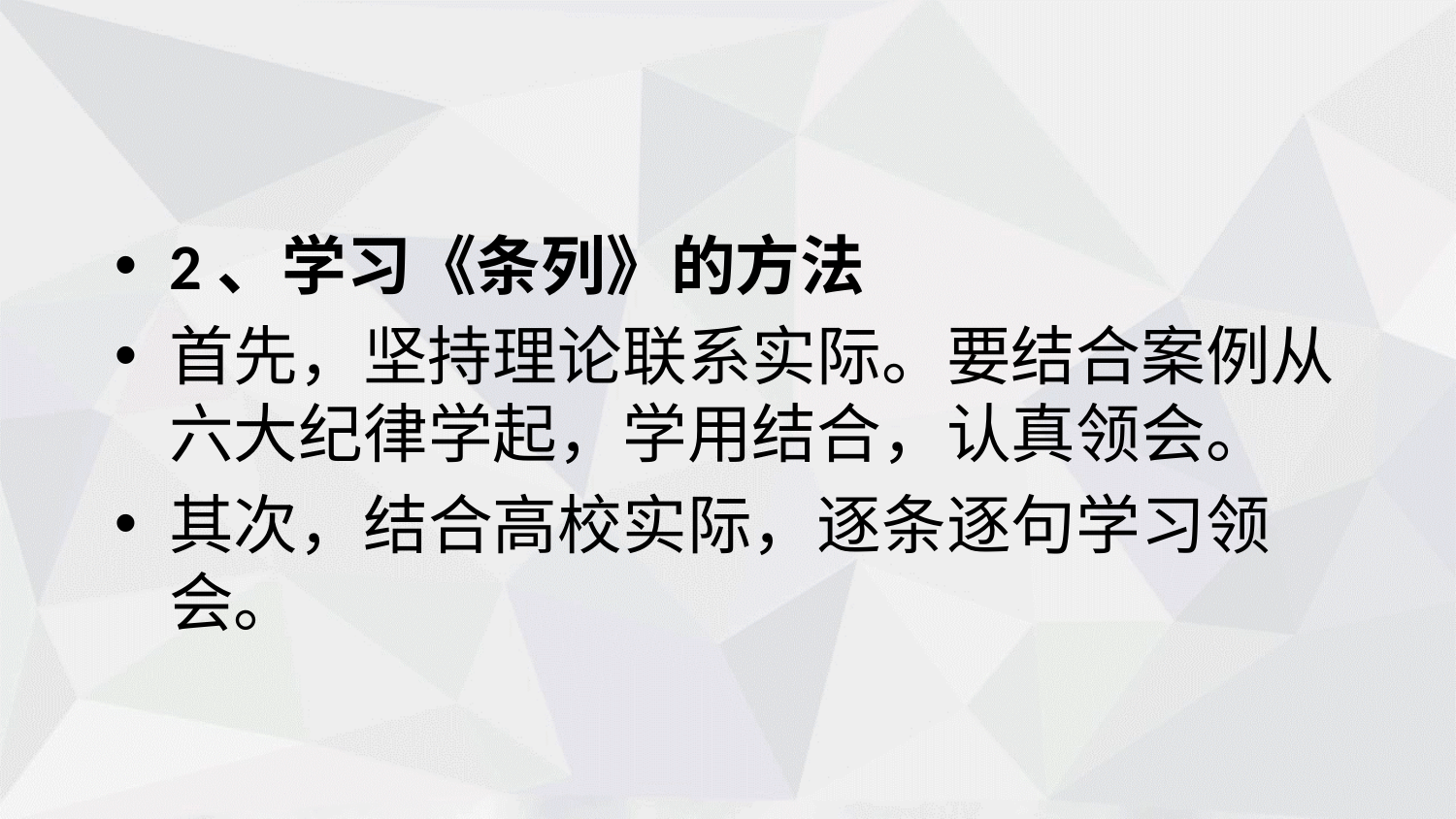

#
2、学习《条列》的方法
首先，坚持理论联系实际。要结合案例从六大纪律学起，学用结合，认真领会。
其次，结合高校实际，逐条逐句学习领会。